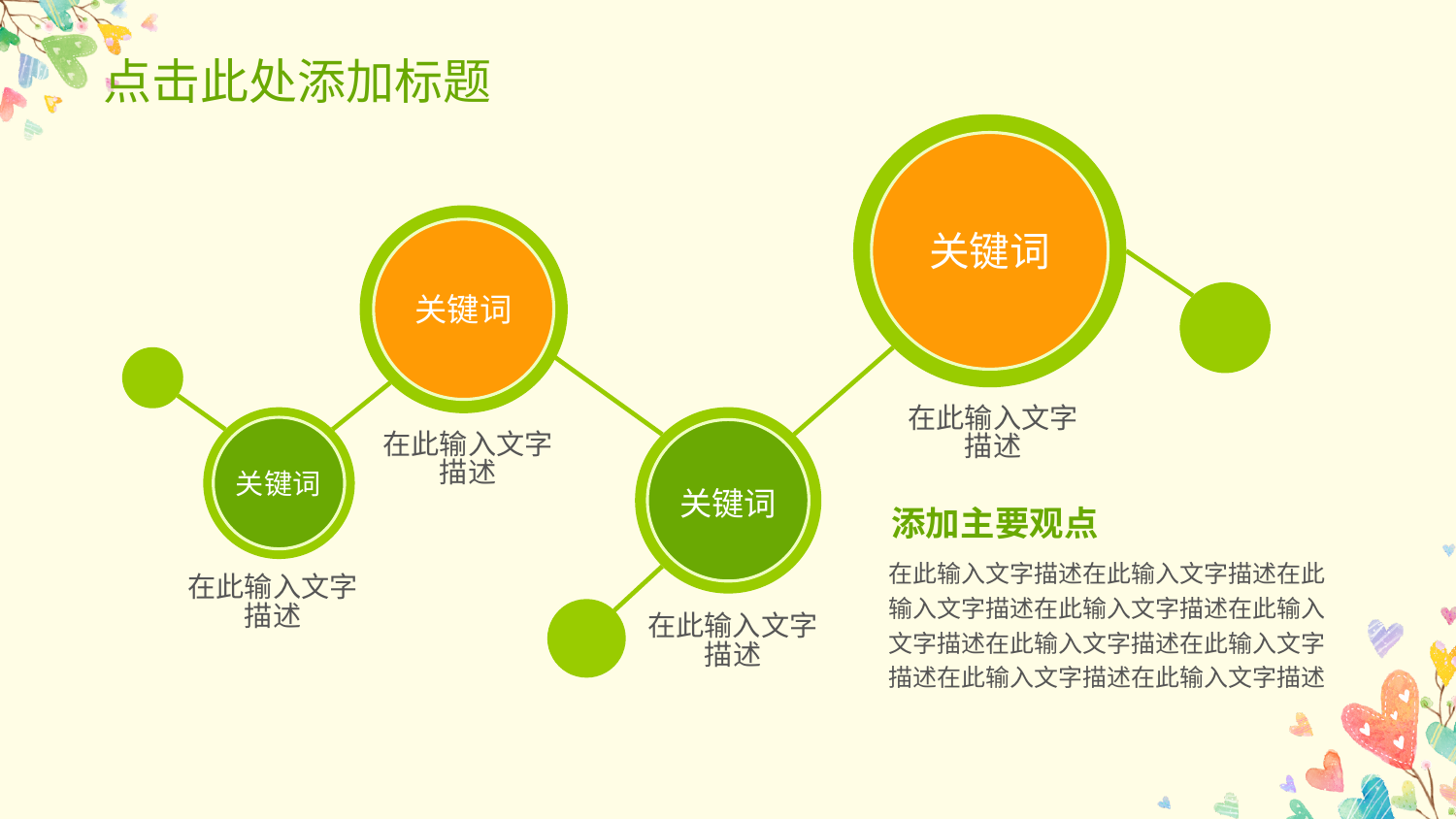

点击此处添加标题

关键词

关键词

在此输入文字描述

关键词

关键词
在此输入文字描述
添加主要观点
在此输入文字描述在此输入文字描述在此输入文字描述在此输入文字描述在此输入文字描述在此输入文字描述在此输入文字描述在此输入文字描述在此输入文字描述
在此输入文字描述

在此输入文字描述